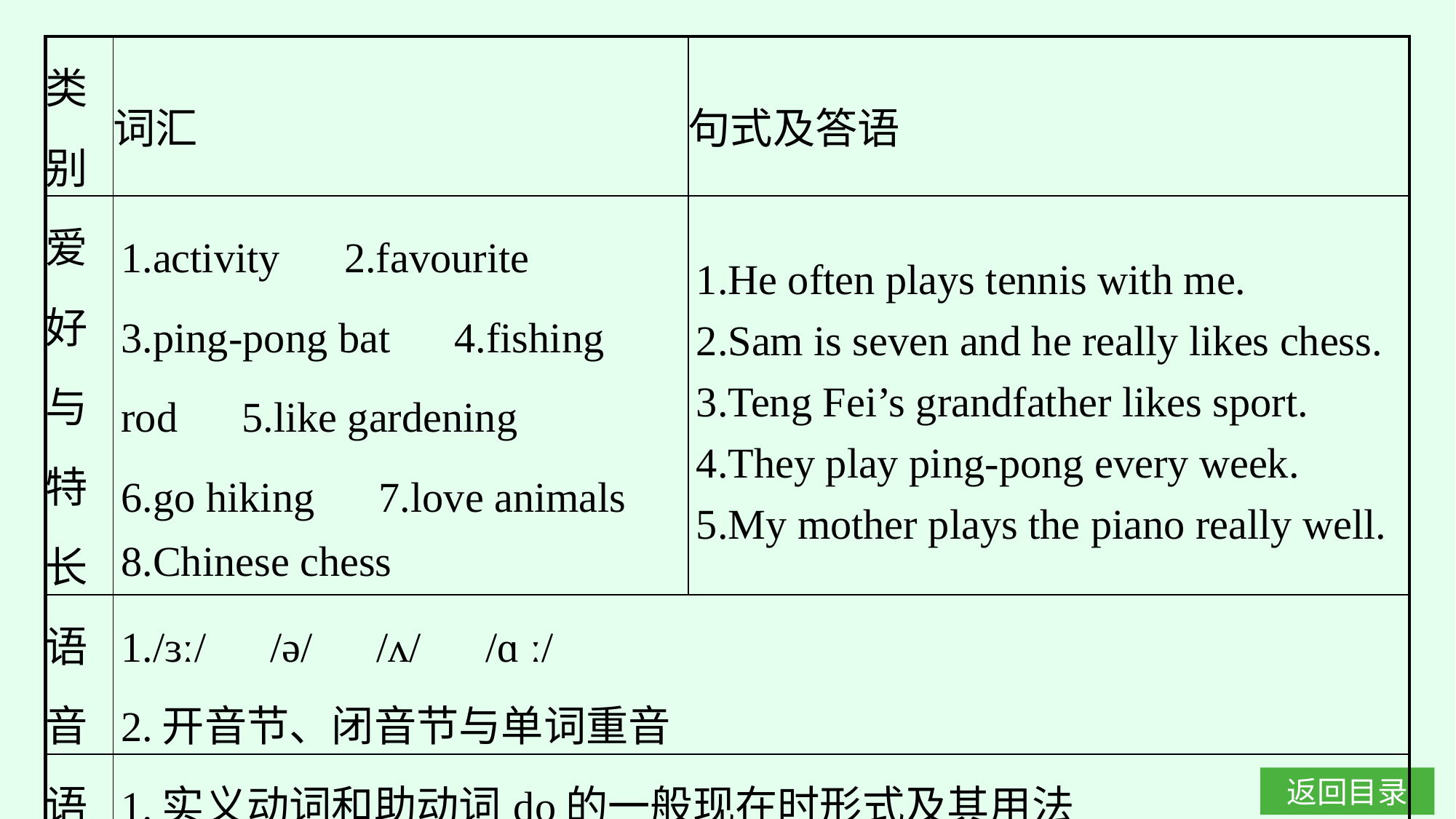

| 类别 | 词汇 | 句式及答语 |
| --- | --- | --- |
| 爱 好 与 特 长 | 1.activity　2.favourite　3.ping-pong bat　4.fishing rod　5.like gardening 6.go hiking　7.love animals 8.Chinese chess | 1.He often plays tennis with me. 2.Sam is seven and he really likes chess. 3.Teng Fei’s grandfather likes sport. 4.They play ping-pong every week. 5.My mother plays the piano really well. |
| 语 音 | 1./ɜː/　/ə/　/ʌ/　/ɑ ː/ 2.开音节、闭音节与单词重音 |  |
| 语 法 | 1.实义动词和助动词do的一般现在时形式及其用法 2.名词所有格形式 -’s的意义及用法 |  |